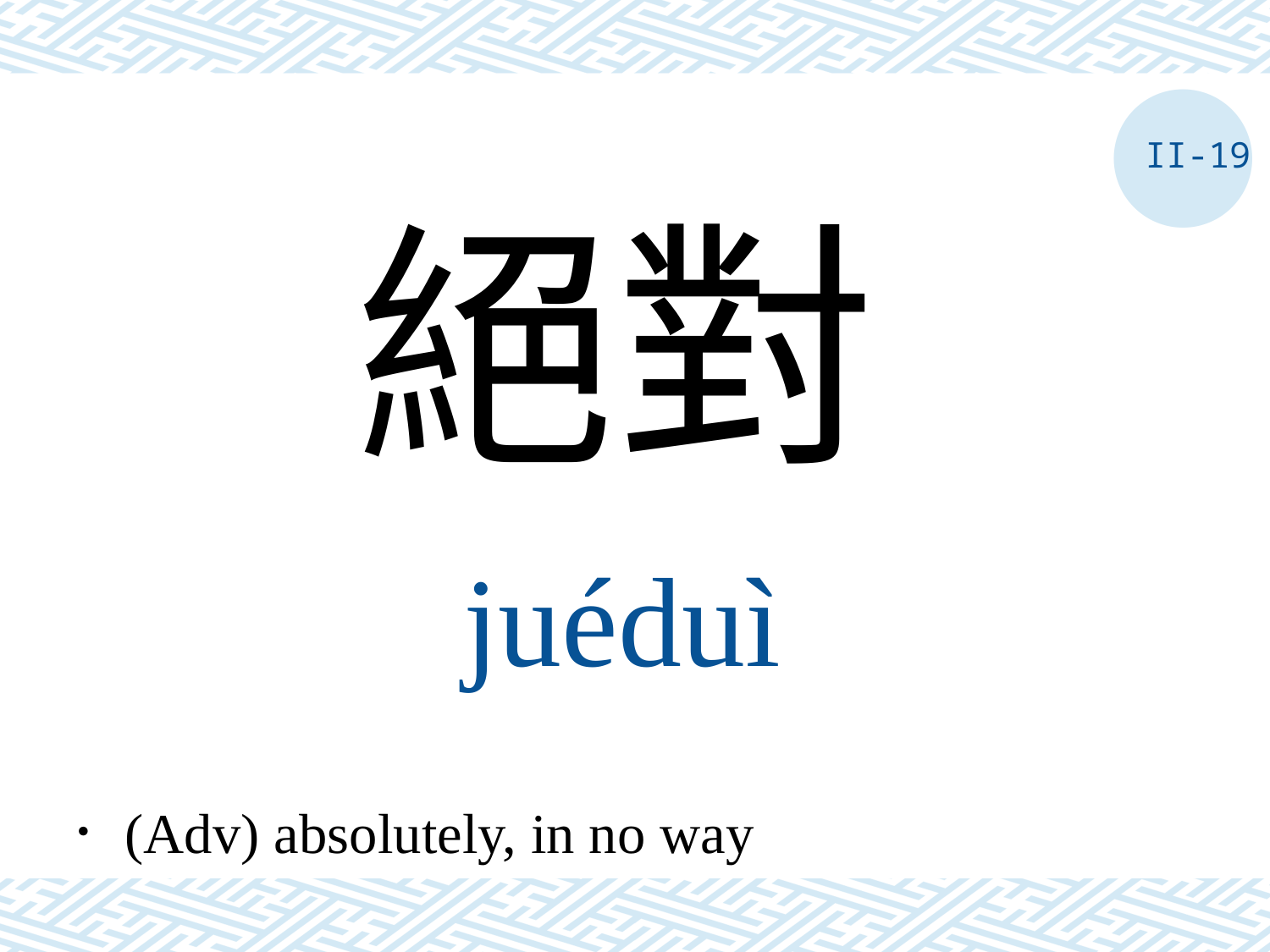

II-19

絕對
juéduì
．(Adv) absolutely, in no way